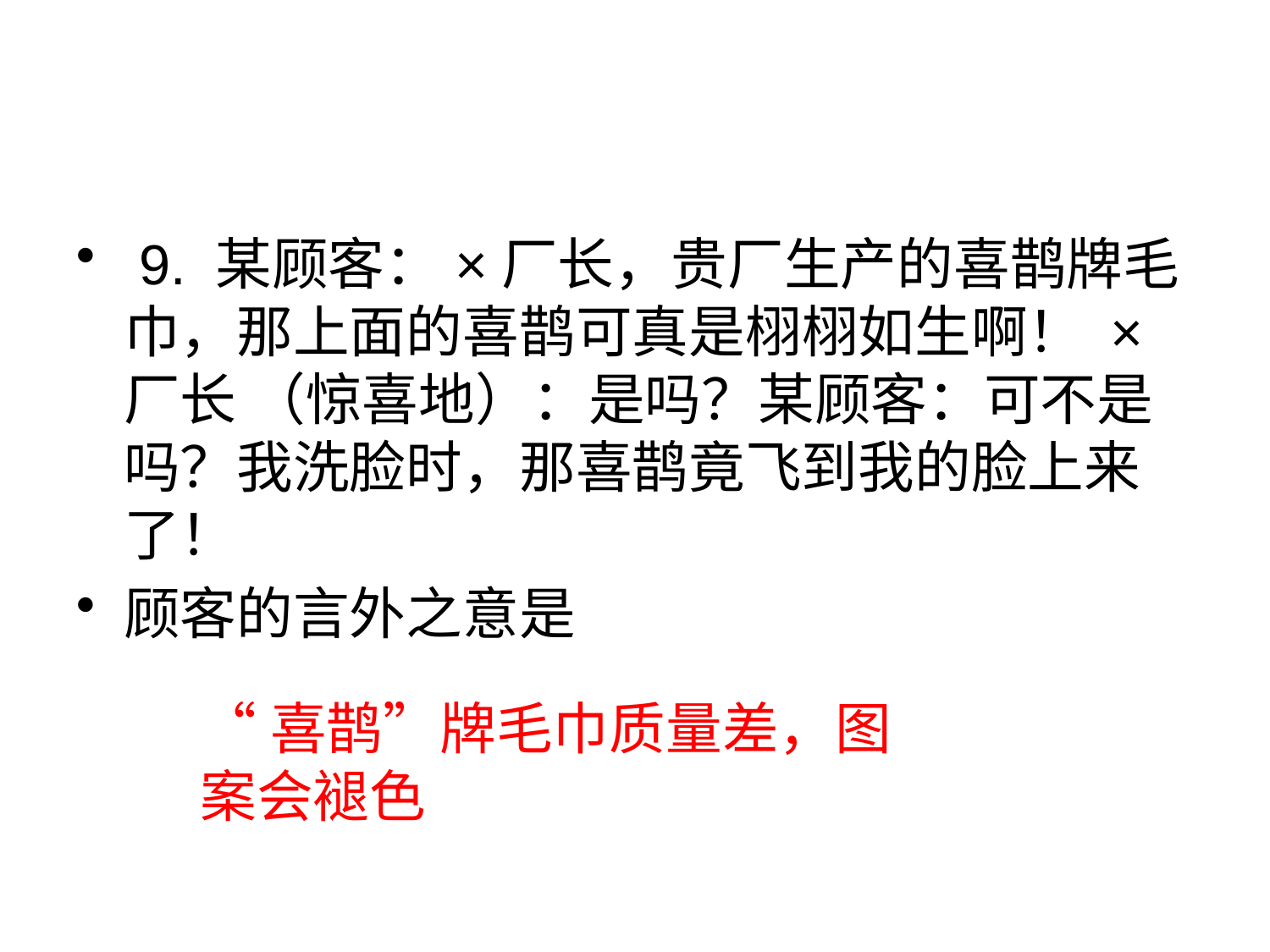

#
 9. 某顾客：×厂长，贵厂生产的喜鹊牌毛巾，那上面的喜鹊可真是栩栩如生啊！ ×厂长 （惊喜地）：是吗？某顾客：可不是吗？我洗脸时，那喜鹊竟飞到我的脸上来了！
顾客的言外之意是
“喜鹊”牌毛巾质量差，图案会褪色